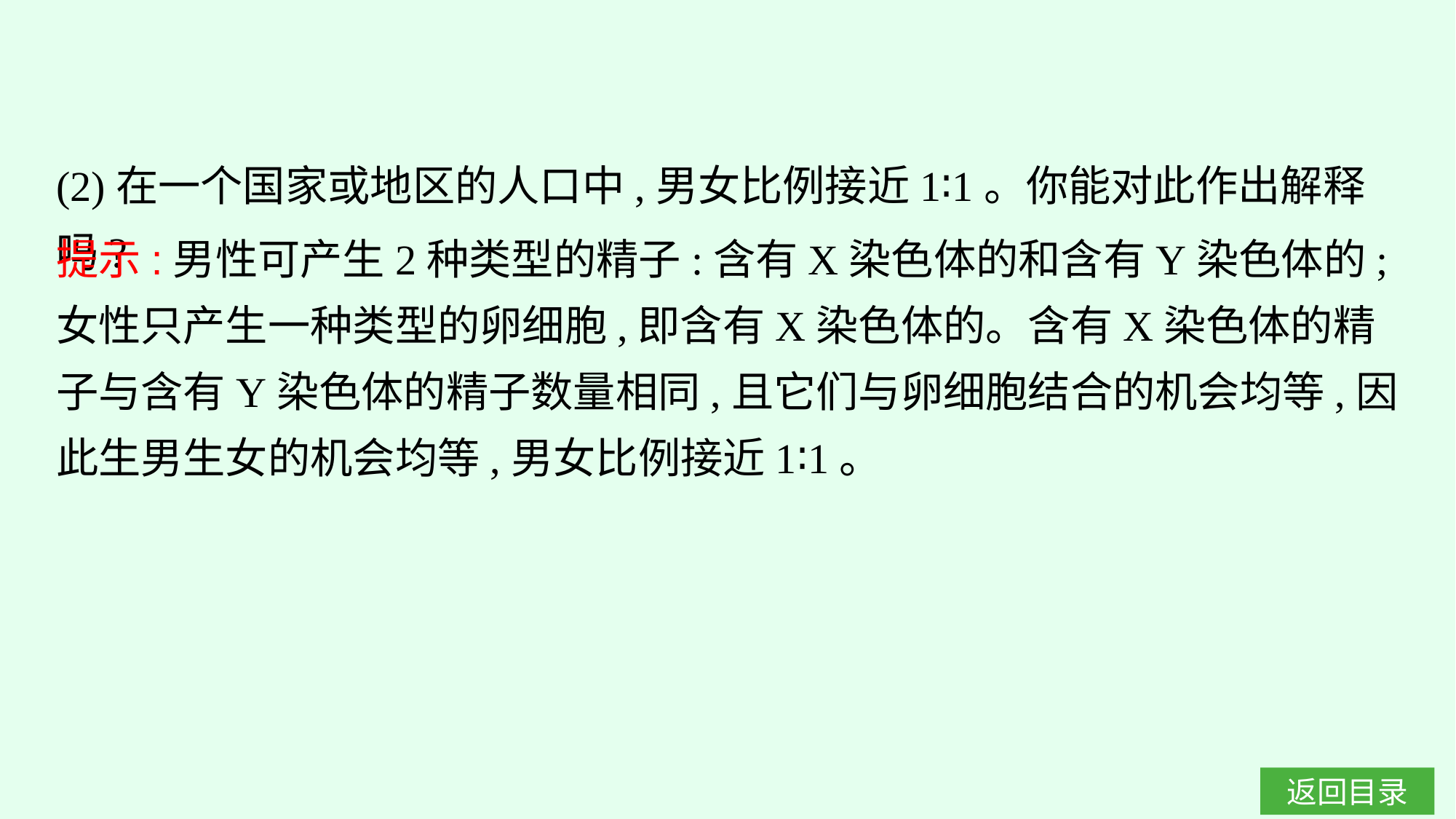

(2)在一个国家或地区的人口中,男女比例接近1∶1。你能对此作出解释吗?
提示:男性可产生2种类型的精子:含有X染色体的和含有Y染色体的;女性只产生一种类型的卵细胞,即含有X染色体的。含有X染色体的精子与含有Y染色体的精子数量相同,且它们与卵细胞结合的机会均等,因此生男生女的机会均等,男女比例接近1∶1。